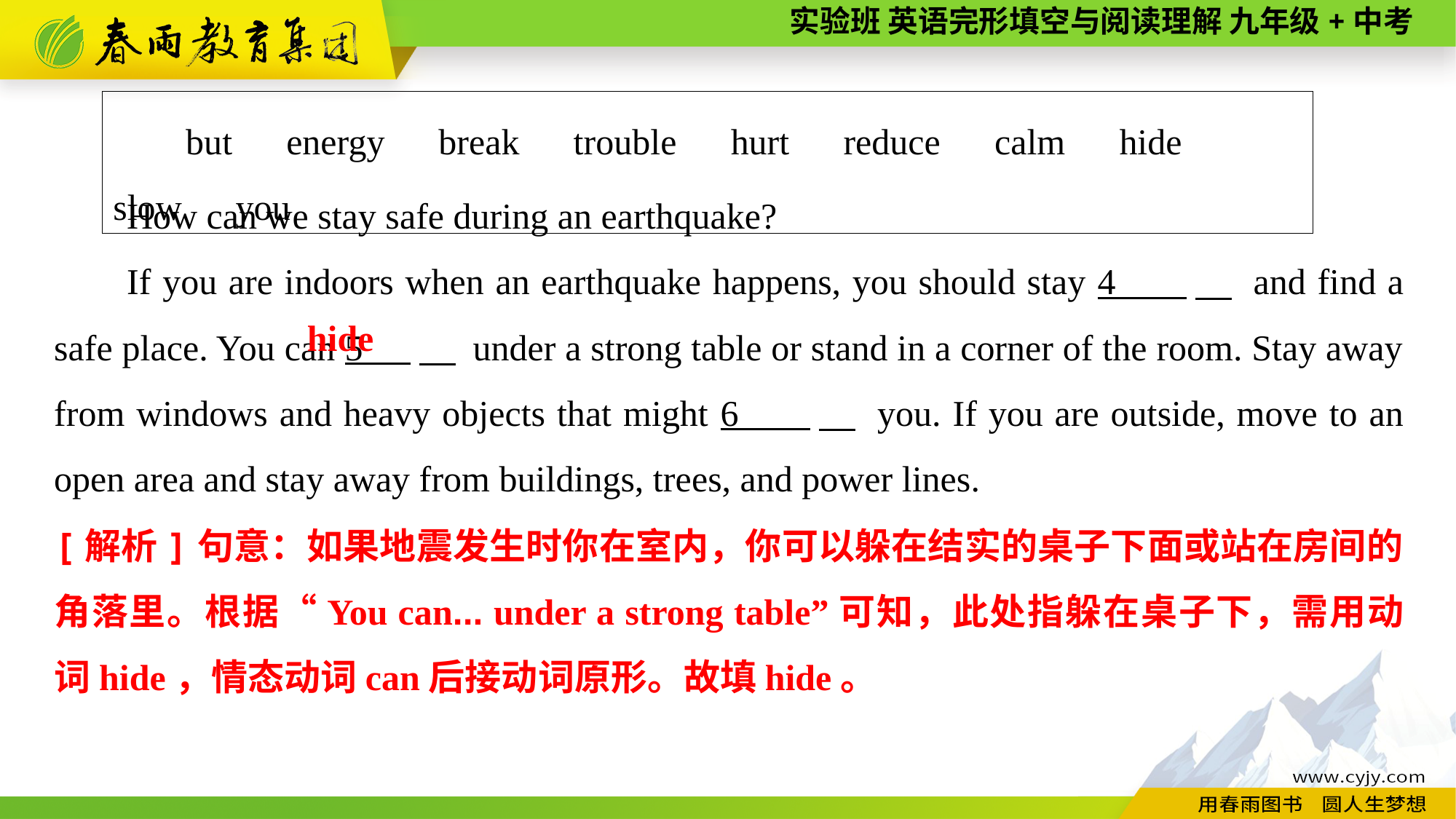

but　energy　break　trouble　hurt　reduce　calm　hide　slow　you
How can we stay safe during an earthquake?
If you are indoors when an earthquake happens, you should stay 4      　 and find a safe place. You can 5     　 under a strong table or stand in a corner of the room. Stay away from windows and heavy objects that might 6      　 you. If you are outside, move to an open area and stay away from buildings, trees, and power lines.
hide
[解析]句意：如果地震发生时你在室内，你可以躲在结实的桌子下面或站在房间的角落里。根据“You can... under a strong table”可知，此处指躲在桌子下，需用动词hide，情态动词can后接动词原形。故填hide。